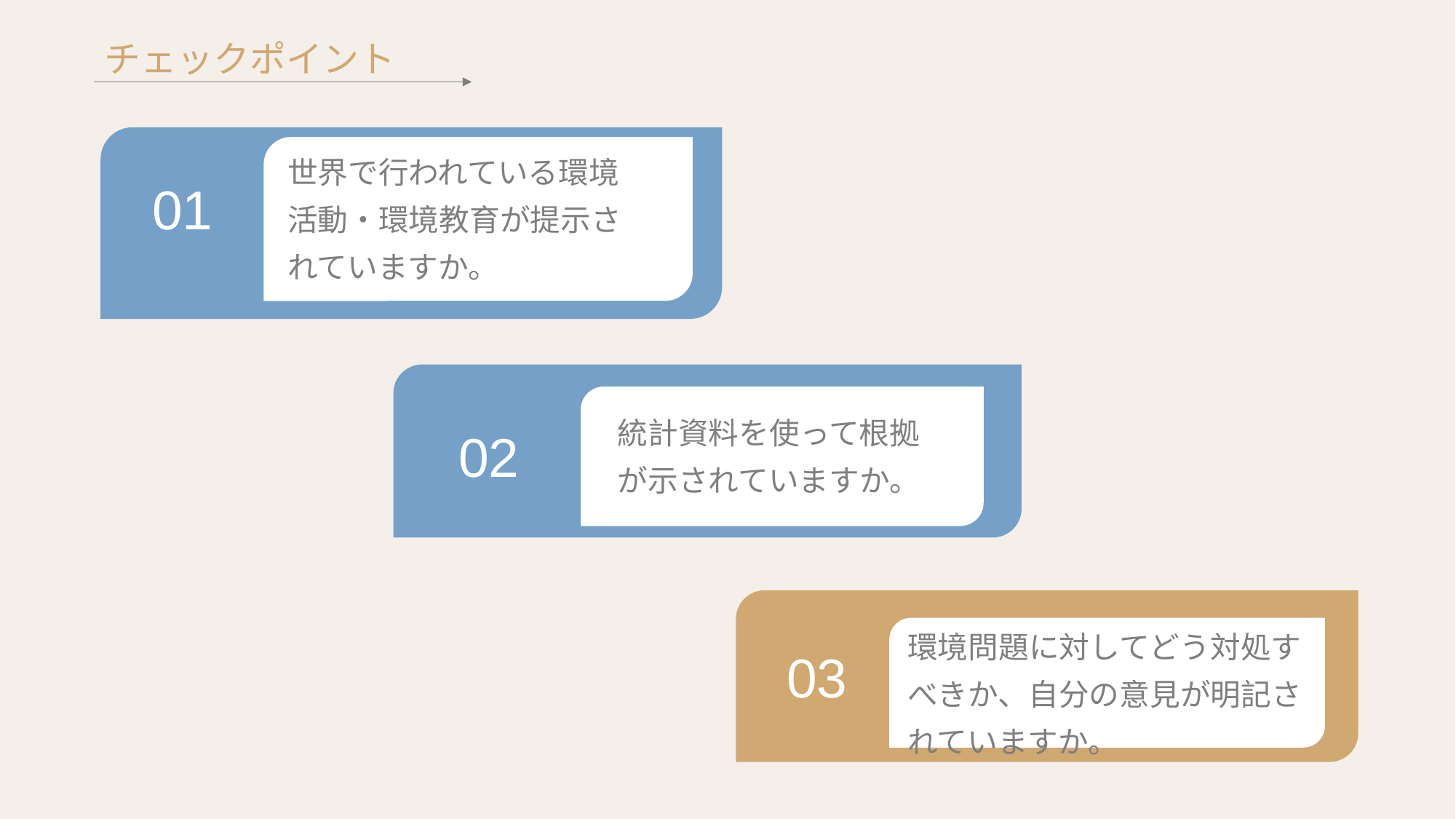

チェックポイント

世界で行われている環境活動・環境教育が提示されていますか。
01

統計資料を使って根拠が示されていますか。
02

環境問題に対してどう対処すべきか、自分の意見が明記されていますか。

03